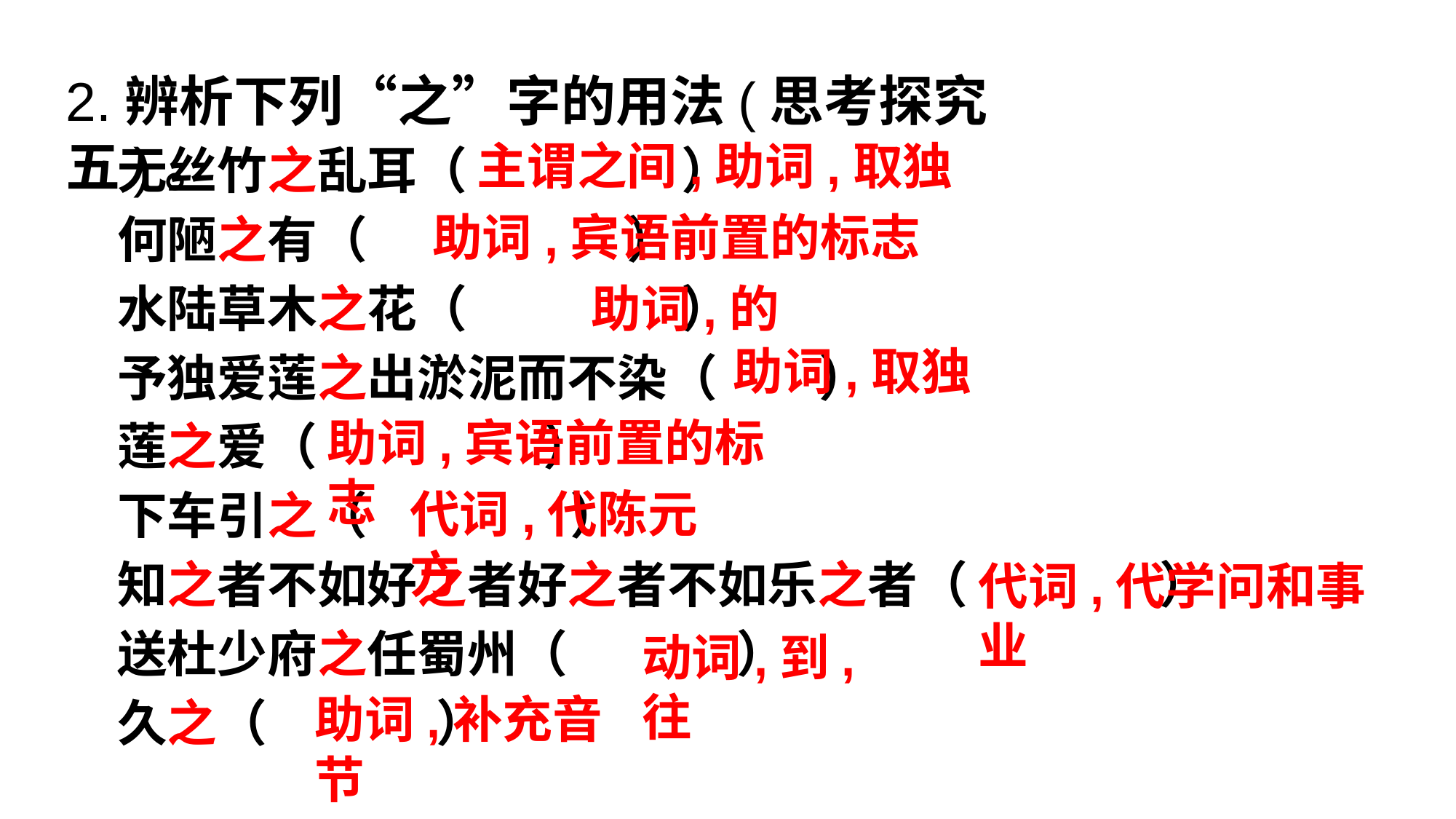

2.辨析下列“之”字的用法(思考探究五)。
无丝竹之乱耳（                   ）
何陋之有（                       ）
水陆草木之花（                   ）
予独爱莲之出淤泥而不染（         ）
莲之爱（                    ）
下车引之（                  ）
知之者不如好之者好之者不如乐之者（                 ）
送杜少府之任蜀州（               ）
久之（               ）
主谓之间,助词,取独
助词,宾语前置的标志
助词,的
助词,取独
助词,宾语前置的标志
代词,代陈元方
代词,代学问和事业
动词,到,往
助词,补充音节